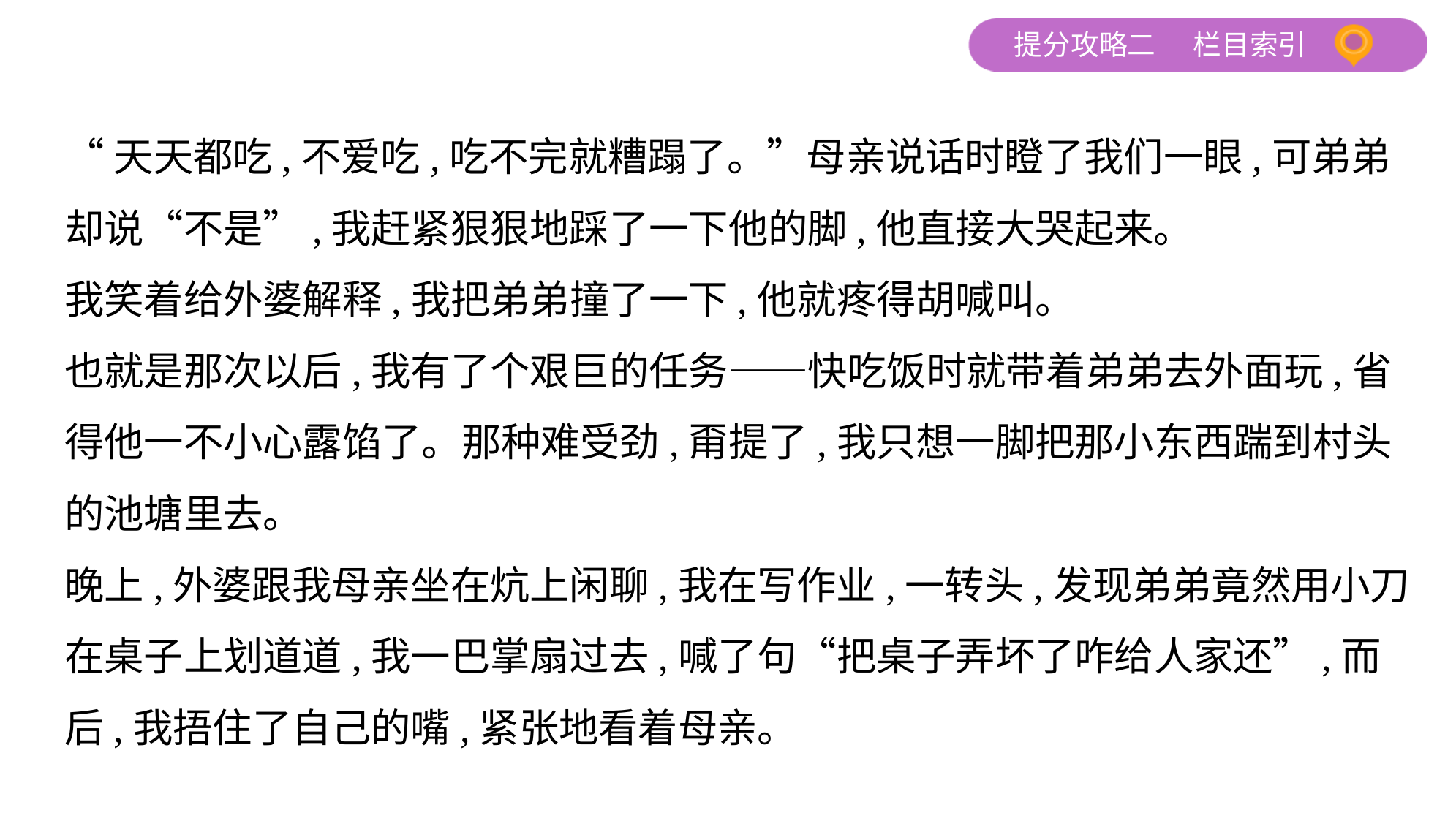

“天天都吃,不爱吃,吃不完就糟蹋了。”母亲说话时瞪了我们一眼,可弟弟
却说“不是”,我赶紧狠狠地踩了一下他的脚,他直接大哭起来。
我笑着给外婆解释,我把弟弟撞了一下,他就疼得胡喊叫。
也就是那次以后,我有了个艰巨的任务——快吃饭时就带着弟弟去外面玩,省
得他一不小心露馅了。那种难受劲,甭提了,我只想一脚把那小东西踹到村头
的池塘里去。
晚上,外婆跟我母亲坐在炕上闲聊,我在写作业,一转头,发现弟弟竟然用小刀
在桌子上划道道,我一巴掌扇过去,喊了句“把桌子弄坏了咋给人家还”,而
后,我捂住了自己的嘴,紧张地看着母亲。